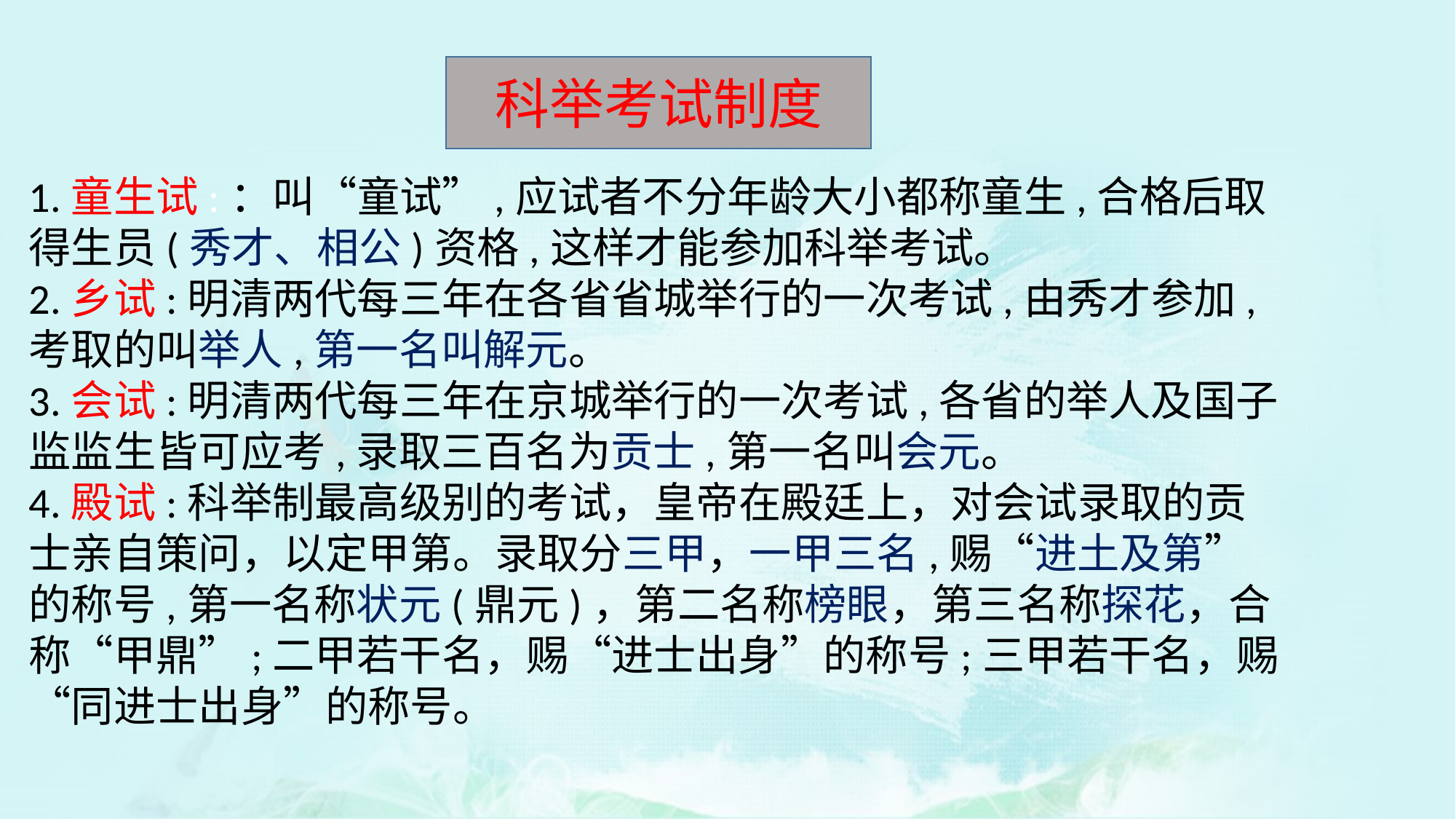

科举考试制度

1.童生试:：叫“童试”,应试者不分年龄大小都称童生,合格后取得生员(秀才、相公)资格,这样才能参加科举考试。
2.乡试:明清两代每三年在各省省城举行的一次考试,由秀才参加,考取的叫举人,第一名叫解元。
3.会试:明清两代每三年在京城举行的一次考试,各省的举人及国子监监生皆可应考,录取三百名为贡士,第一名叫会元。
4.殿试:科举制最高级别的考试，皇帝在殿廷上，对会试录取的贡士亲自策问，以定甲第。录取分三甲，一甲三名,赐“进土及第”的称号,第一名称状元(鼎元)，第二名称榜眼，第三名称探花，合称“甲鼎”;二甲若干名，赐“进士出身”的称号;三甲若干名，赐“同进士出身”的称号。